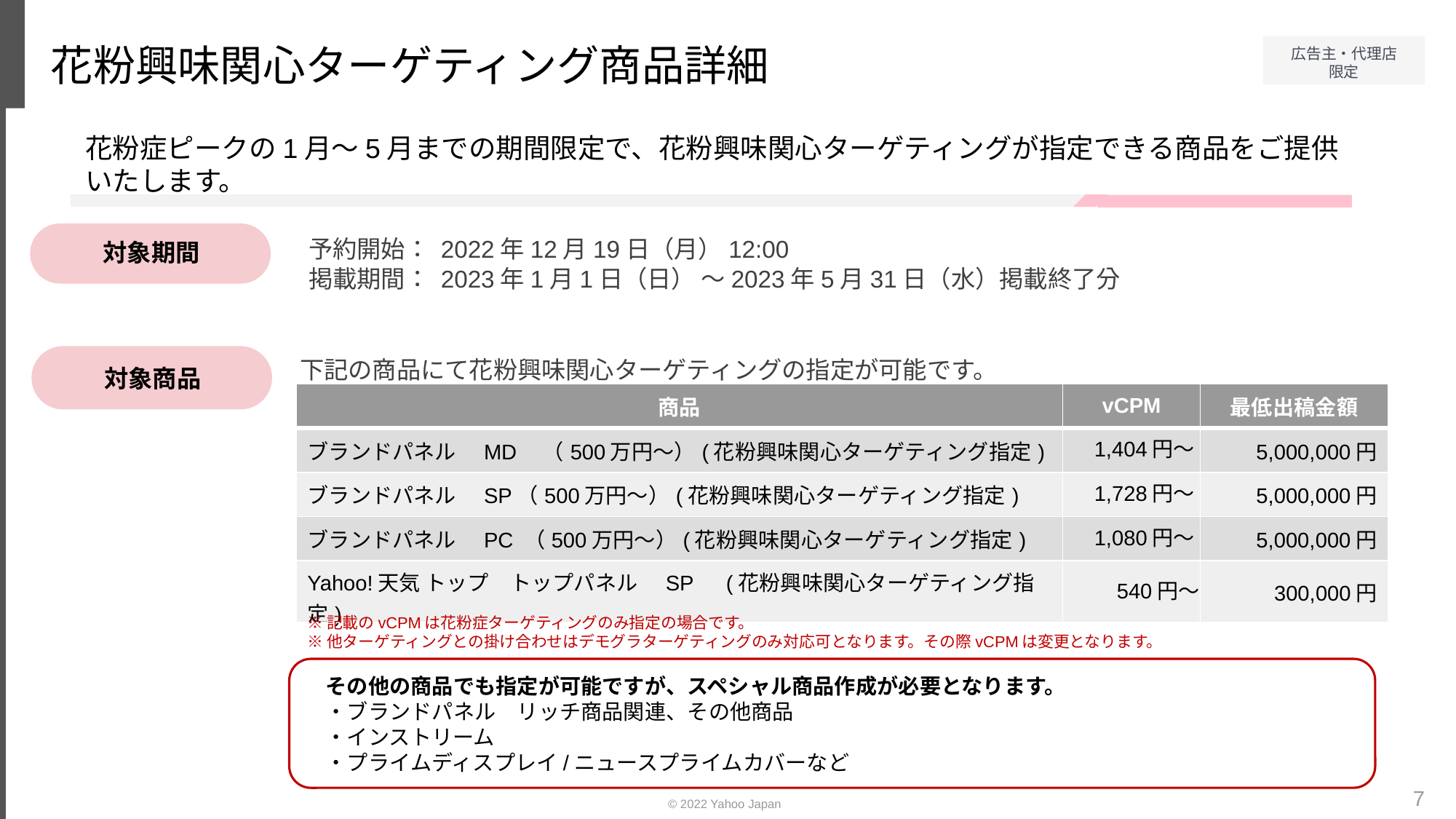

花粉興味関心ターゲティング商品詳細
花粉症ピークの1月～5月までの期間限定で、花粉興味関心ターゲティングが指定できる商品をご提供
いたします。

予約開始： 2022年12月19日（月）12:00
掲載期間： 2023年1月1日（日） ～2023年5月31日（水）掲載終了分
対象期間

下記の商品にて花粉興味関心ターゲティングの指定が可能です。
対象商品
| 商品 | vCPM | 最低出稿金額 |
| --- | --- | --- |
| ブランドパネル　MD　（500万円～）(花粉興味関心ターゲティング指定) | 1,404円～ | 5,000,000円 |
| ブランドパネル　SP（500万円〜）(花粉興味関心ターゲティング指定) | 1,728円～ | 5,000,000円 |
| ブランドパネル　PC （500万円～）(花粉興味関心ターゲティング指定) | 1,080円～ | 5,000,000円 |
| Yahoo!天気 トップ　トップパネル　SP　(花粉興味関心ターゲティング指定) | 540円～ | 300,000円 |
※記載のvCPMは花粉症ターゲティングのみ指定の場合です。
※他ターゲティングとの掛け合わせはデモグラターゲティングのみ対応可となります。その際vCPMは変更となります。

その他の商品でも指定が可能ですが、スペシャル商品作成が必要となります。
・ブランドパネル　リッチ商品関連、その他商品
・インストリーム
・プライムディスプレイ/ニュースプライムカバーなど
7